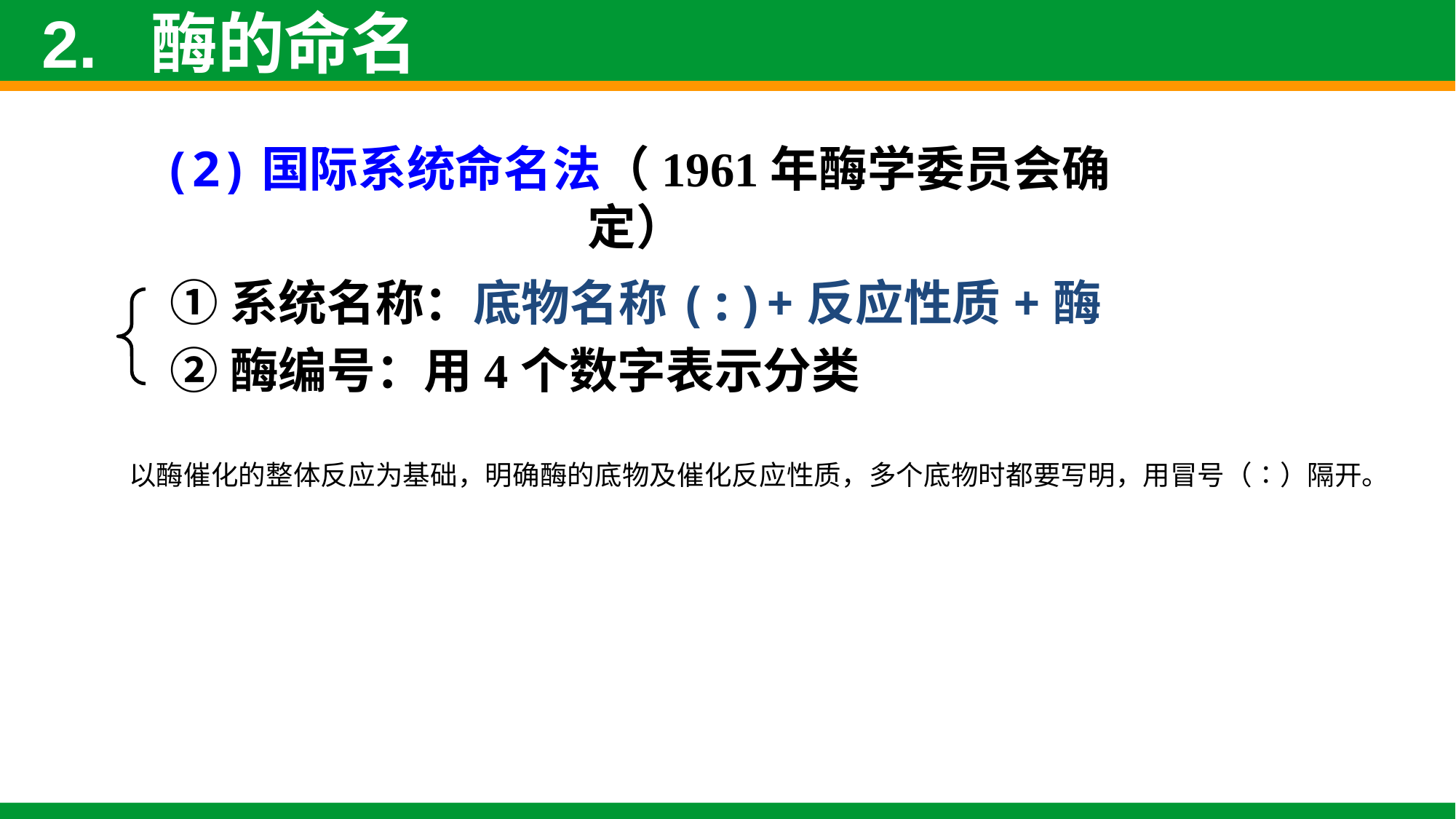

2.  酶的命名
# (2)国际系统命名法（1961年酶学委员会确定）
	①系统名称：底物名称(:)+反应性质+酶
	②酶编号：用4个数字表示分类

以酶催化的整体反应为基础，明确酶的底物及催化反应性质，多个底物时都要写明，用冒号（∶）隔开。